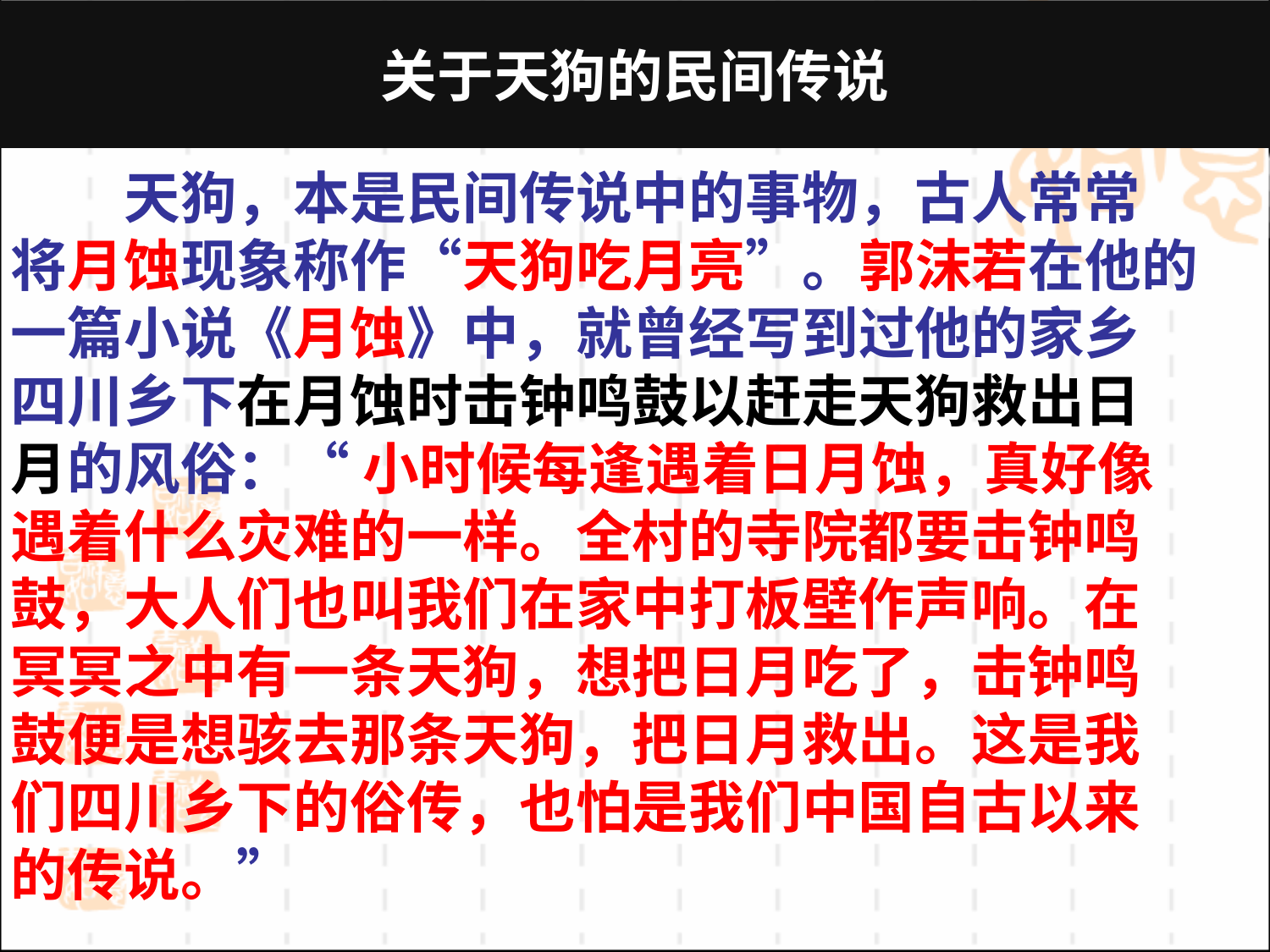

关于天狗的民间传说

　　天狗，本是民间传说中的事物，古人常常
将月蚀现象称作“天狗吃月亮”。郭沫若在他的
一篇小说《月蚀》中，就曾经写到过他的家乡
四川乡下在月蚀时击钟鸣鼓以赶走天狗救出日
月的风俗：“ 小时候每逢遇着日月蚀，真好像
遇着什么灾难的一样。全村的寺院都要击钟鸣
鼓，大人们也叫我们在家中打板壁作声响。在
冥冥之中有一条天狗，想把日月吃了，击钟鸣
鼓便是想骇去那条天狗，把日月救出。这是我
们四川乡下的俗传，也怕是我们中国自古以来
的传说。”